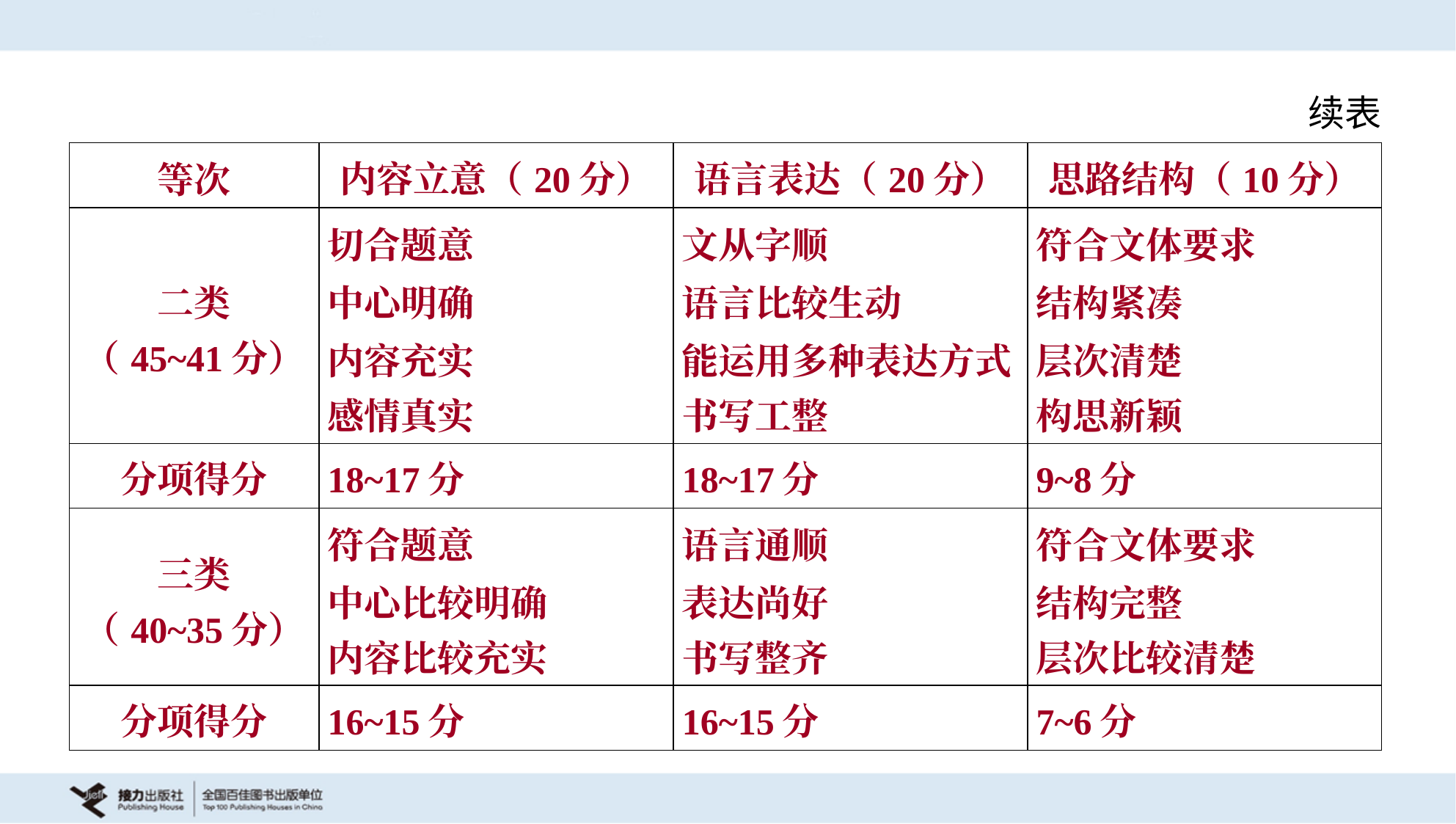

续表
| 等次 | 内容立意（20分） | 语言表达（20分） | 思路结构（10分） |
| --- | --- | --- | --- |
| 二类 （45~41分） | 切合题意 中心明确 内容充实 感情真实 | 文从字顺 语言比较生动 能运用多种表达方式 书写工整 | 符合文体要求 结构紧凑 层次清楚 构思新颖 |
| 分项得分 | 18~17分 | 18~17分 | 9~8分 |
| 三类 （40~35分） | 符合题意 中心比较明确 内容比较充实 | 语言通顺 表达尚好 书写整齐 | 符合文体要求 结构完整 层次比较清楚 |
| 分项得分 | 16~15分 | 16~15分 | 7~6分 |